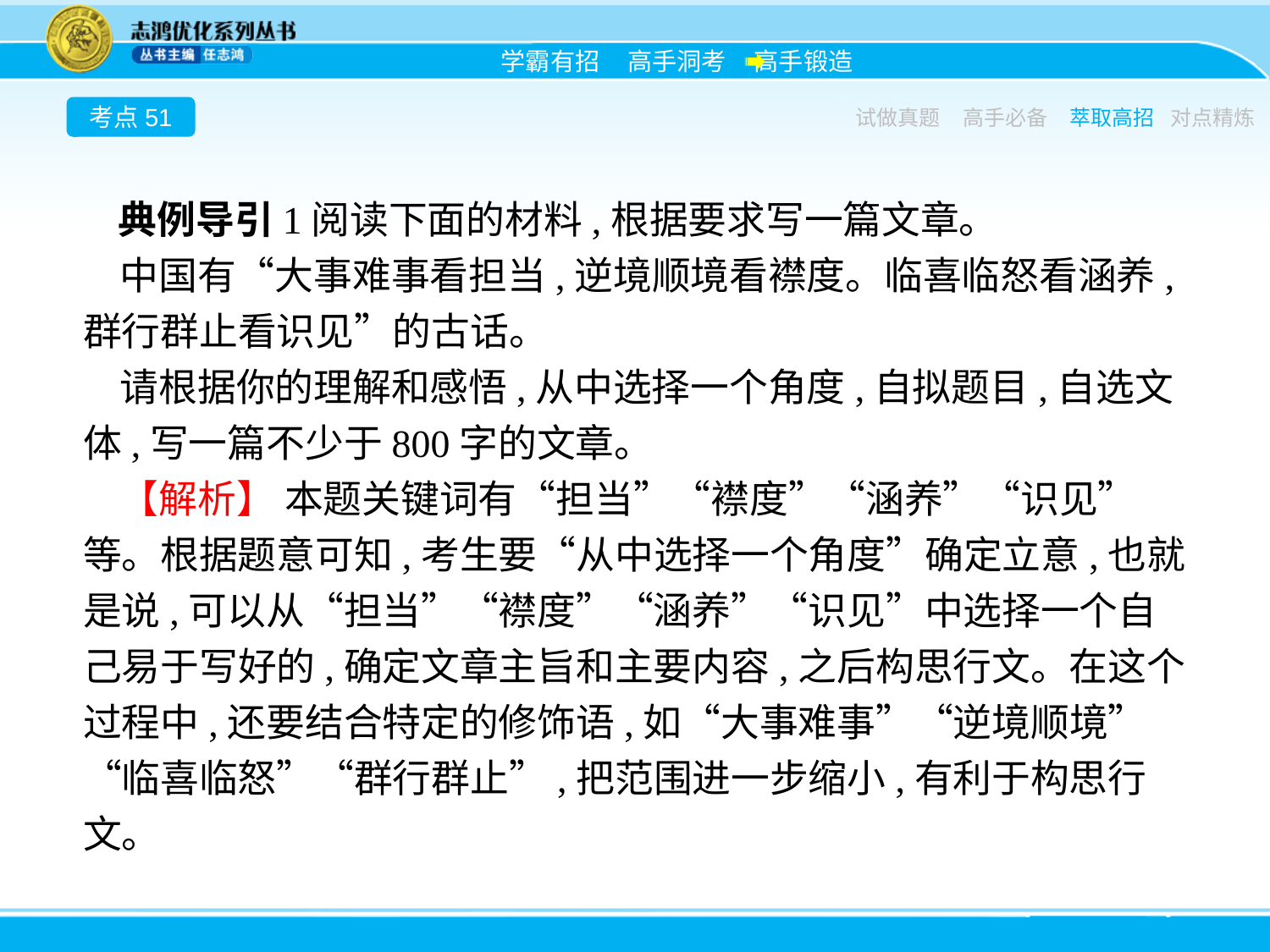

考点51
试做真题
高手必备
萃取高招
对点精炼
典例导引1阅读下面的材料,根据要求写一篇文章。
中国有“大事难事看担当,逆境顺境看襟度。临喜临怒看涵养,群行群止看识见”的古话。
请根据你的理解和感悟,从中选择一个角度,自拟题目,自选文体,写一篇不少于800字的文章。
【解析】 本题关键词有“担当”“襟度”“涵养”“识见”等。根据题意可知,考生要“从中选择一个角度”确定立意,也就是说,可以从“担当”“襟度”“涵养”“识见”中选择一个自己易于写好的,确定文章主旨和主要内容,之后构思行文。在这个过程中,还要结合特定的修饰语,如“大事难事”“逆境顺境”“临喜临怒”“群行群止”,把范围进一步缩小,有利于构思行文。